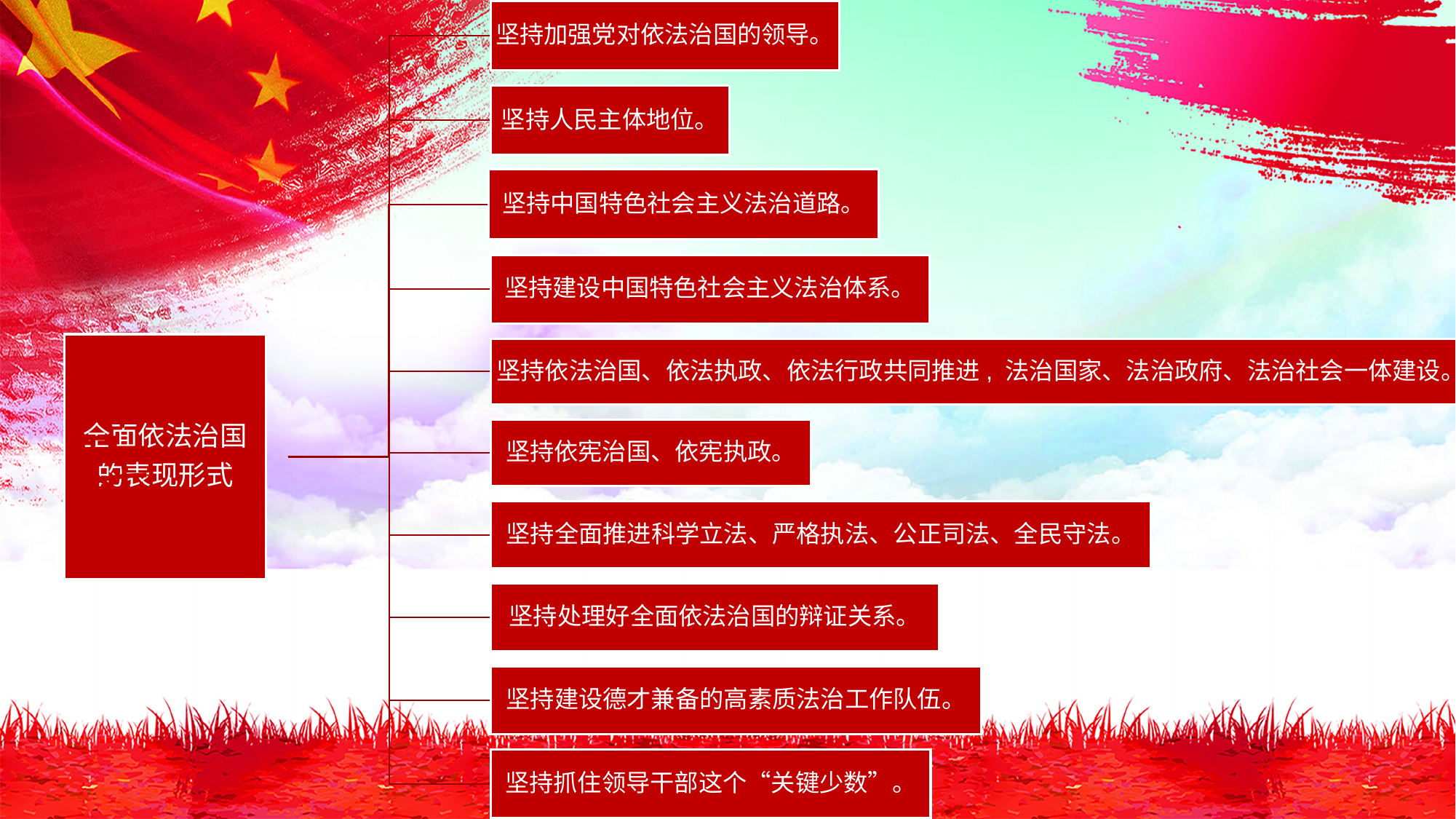

全面依法治国
的表现形式
坚持加强党对依法治国的领导。
坚持人民主体地位。
坚持中国特色社会主义法治道路。
坚持建设中国特色社会主义法治体系。
坚持依法治国、依法执政、依法行政共同推进, 法治国家、法治政府、法治社会一体建设。
坚持依宪治国、依宪执政。
坚持全面推进科学立法、严格执法、公正司法、全民守法。
坚持处理好全面依法治国的辩证关系。
坚持建设德才兼备的高素质法治工作队伍。
坚持抓住领导干部这个“关键少数”。
新战略